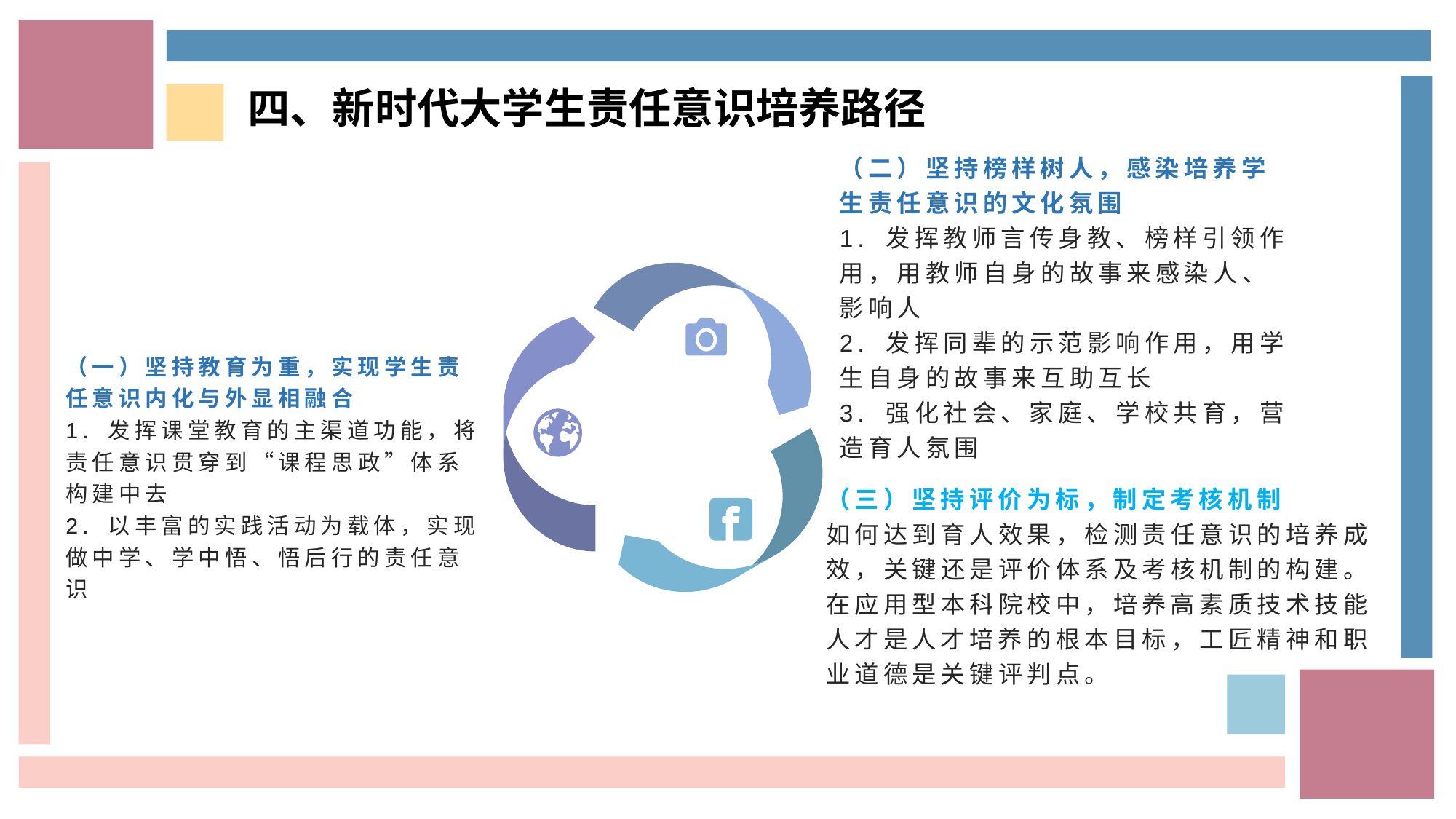

四、新时代大学生责任意识培养路径

（二）坚持榜样树人，感染培养学生责任意识的文化氛围
1. 发挥教师言传身教、榜样引领作用，用教师自身的故事来感染人、影响人
2. 发挥同辈的示范影响作用，用学生自身的故事来互助互长
3. 强化社会、家庭、学校共育，营造育人氛围

（一）坚持教育为重，实现学生责任意识内化与外显相融合
1. 发挥课堂教育的主渠道功能，将责任意识贯穿到“课程思政”体系构建中去
2. 以丰富的实践活动为载体，实现做中学、学中悟、悟后行的责任意识

（三）坚持评价为标，制定考核机制
如何达到育人效果，检测责任意识的培养成效，关键还是评价体系及考核机制的构建。在应用型本科院校中，培养高素质技术技能人才是人才培养的根本目标，工匠精神和职业道德是关键评判点。